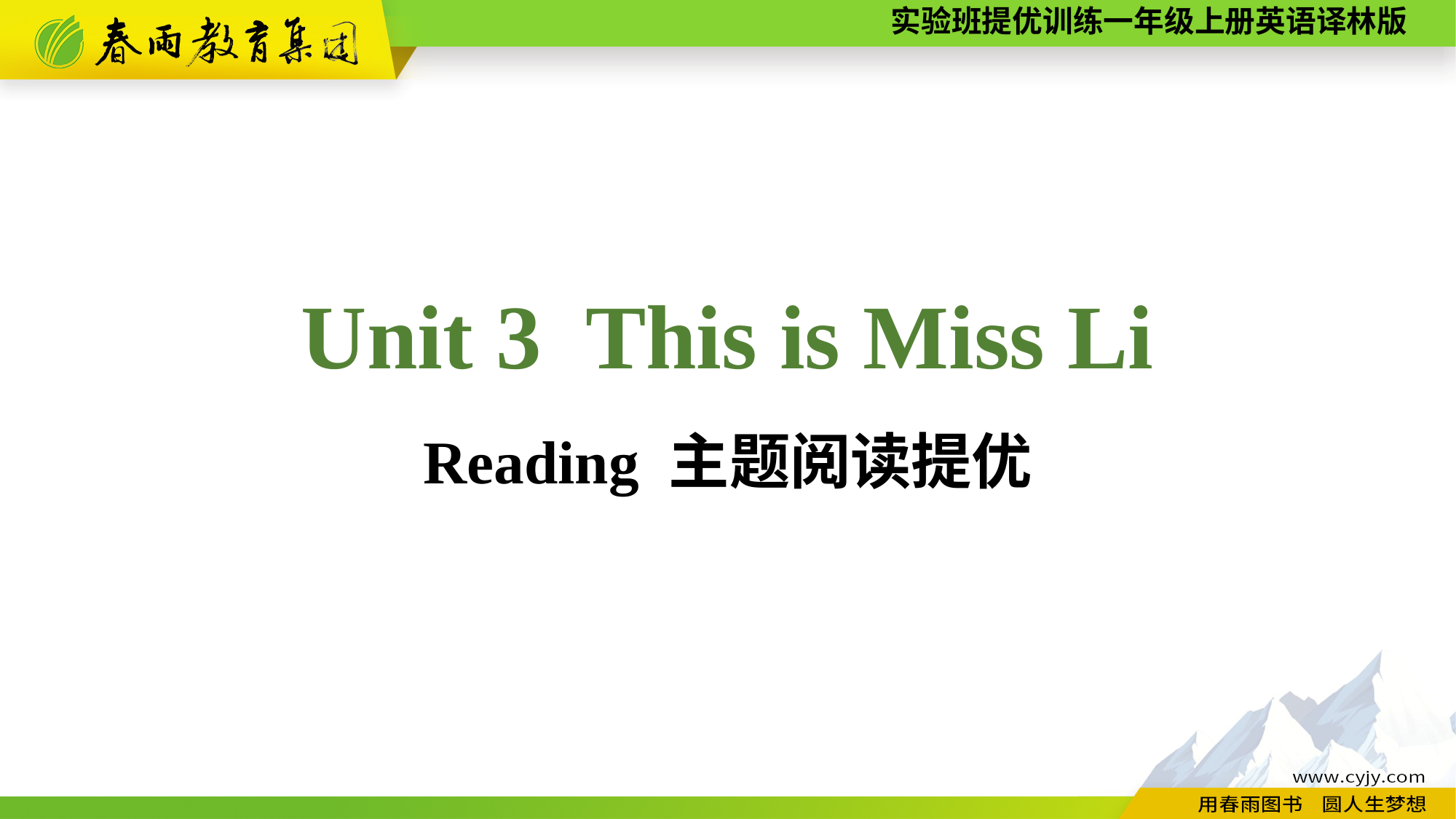

Unit 3  This is Miss Li
Reading 主题阅读提优